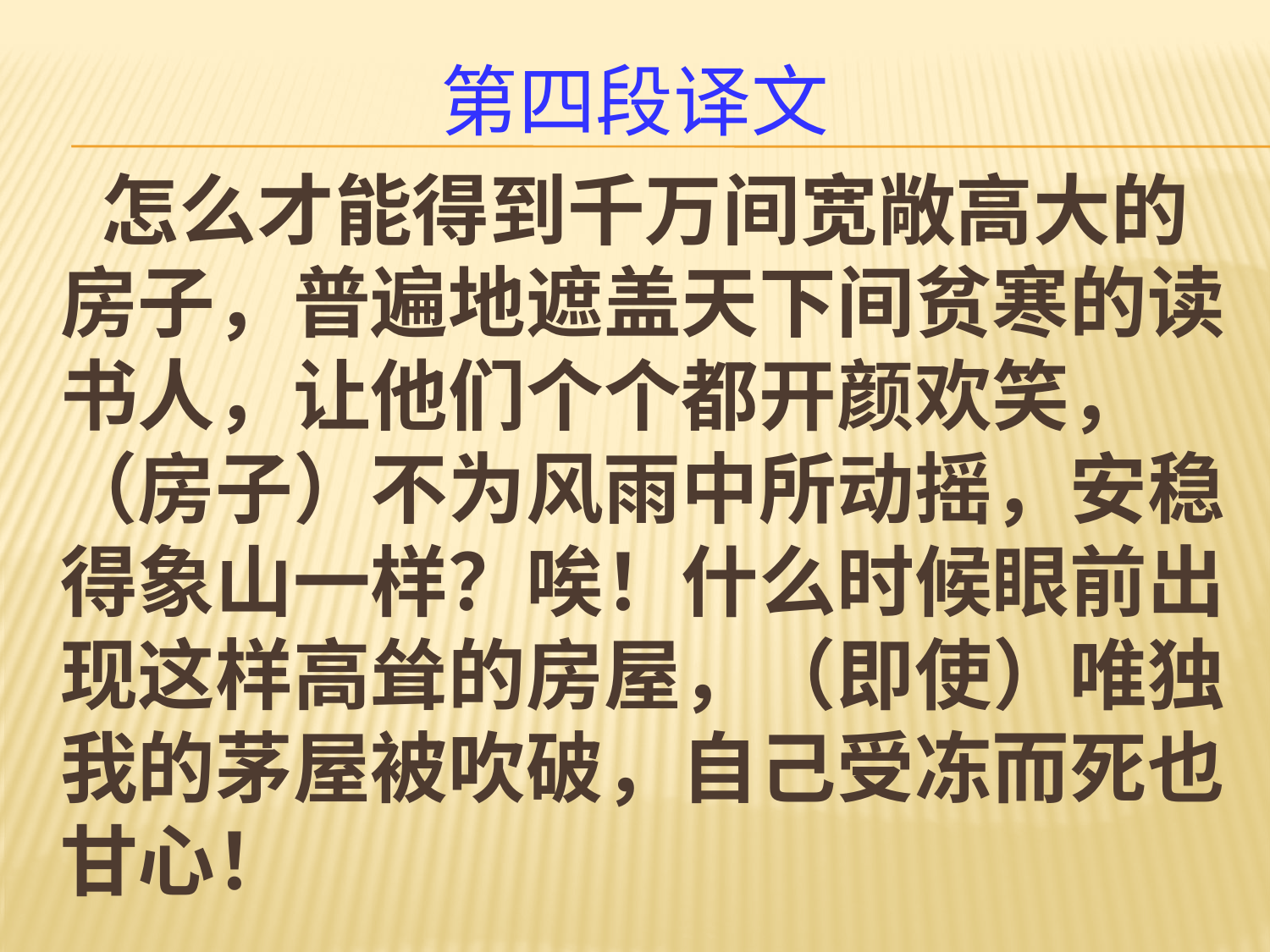

#
第四段译文
    怎么才能得到千万间宽敞高大的房子，普遍地遮盖天下间贫寒的读书人，让他们个个都开颜欢笑，（房子）不为风雨中所动摇，安稳得象山一样？唉！什么时候眼前出现这样高耸的房屋，（即使）唯独我的茅屋被吹破，自己受冻而死也甘心！